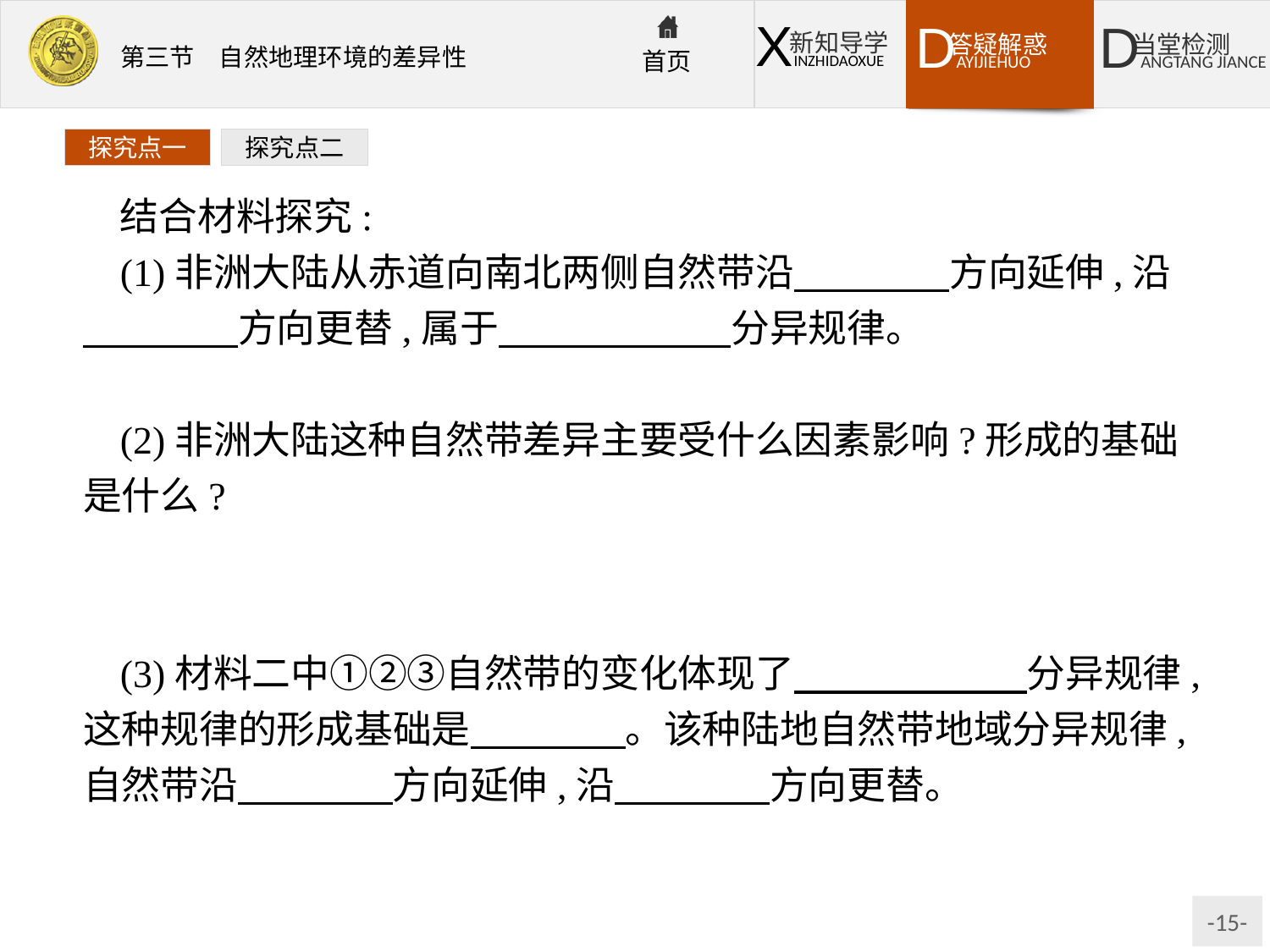

探究点一
探究点二
结合材料探究:
(1)非洲大陆从赤道向南北两侧自然带沿　　　　方向延伸,沿　　　　方向更替,属于　　　　　　分异规律。
提示:东西　南北　纬度地带
(2)非洲大陆这种自然带差异主要受什么因素影响?形成的基础是什么?

提示:受太阳辐射由赤道向两极递减的影响。这种地域分异规律是以热量为基础的。
(3)材料二中①②③自然带的变化体现了　　　　　　分异规律,这种规律的形成基础是　　　　。该种陆地自然带地域分异规律,自然带沿　　　　方向延伸,沿　　　　方向更替。
提示:干湿度地带　水分　南北　东西